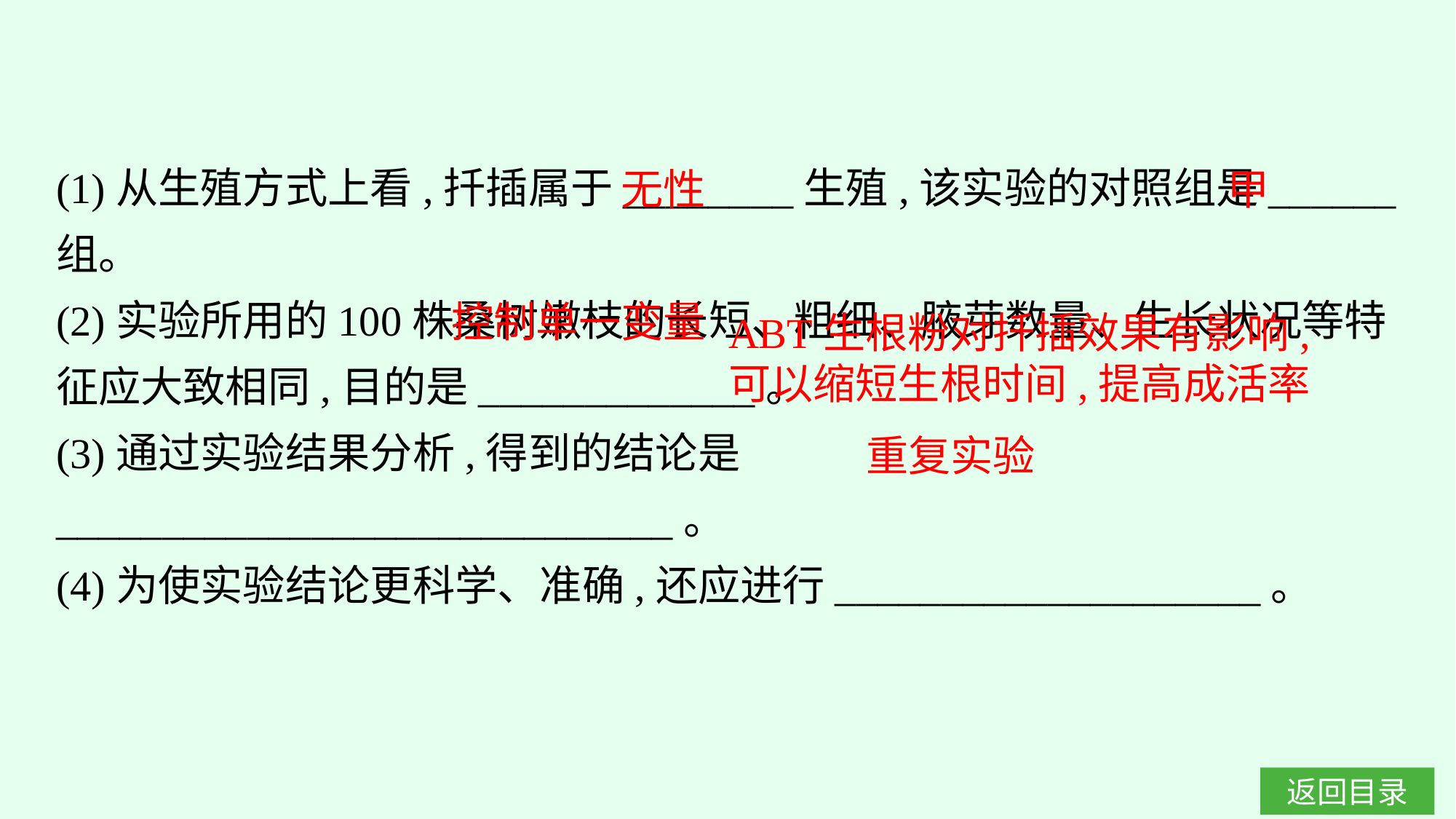

(1)从生殖方式上看,扦插属于________生殖,该实验的对照组是______组。
(2)实验所用的100株桑树嫩枝的长短、粗细、腋芽数量、生长状况等特征应大致相同,目的是_____________。
(3)通过实验结果分析,得到的结论是_____________________________。
(4)为使实验结论更科学、准确,还应进行____________________。
无性
甲
控制单一变量
ABT生根粉对扦插效果有影响,可以缩短生根时间,提高成活率
重复实验